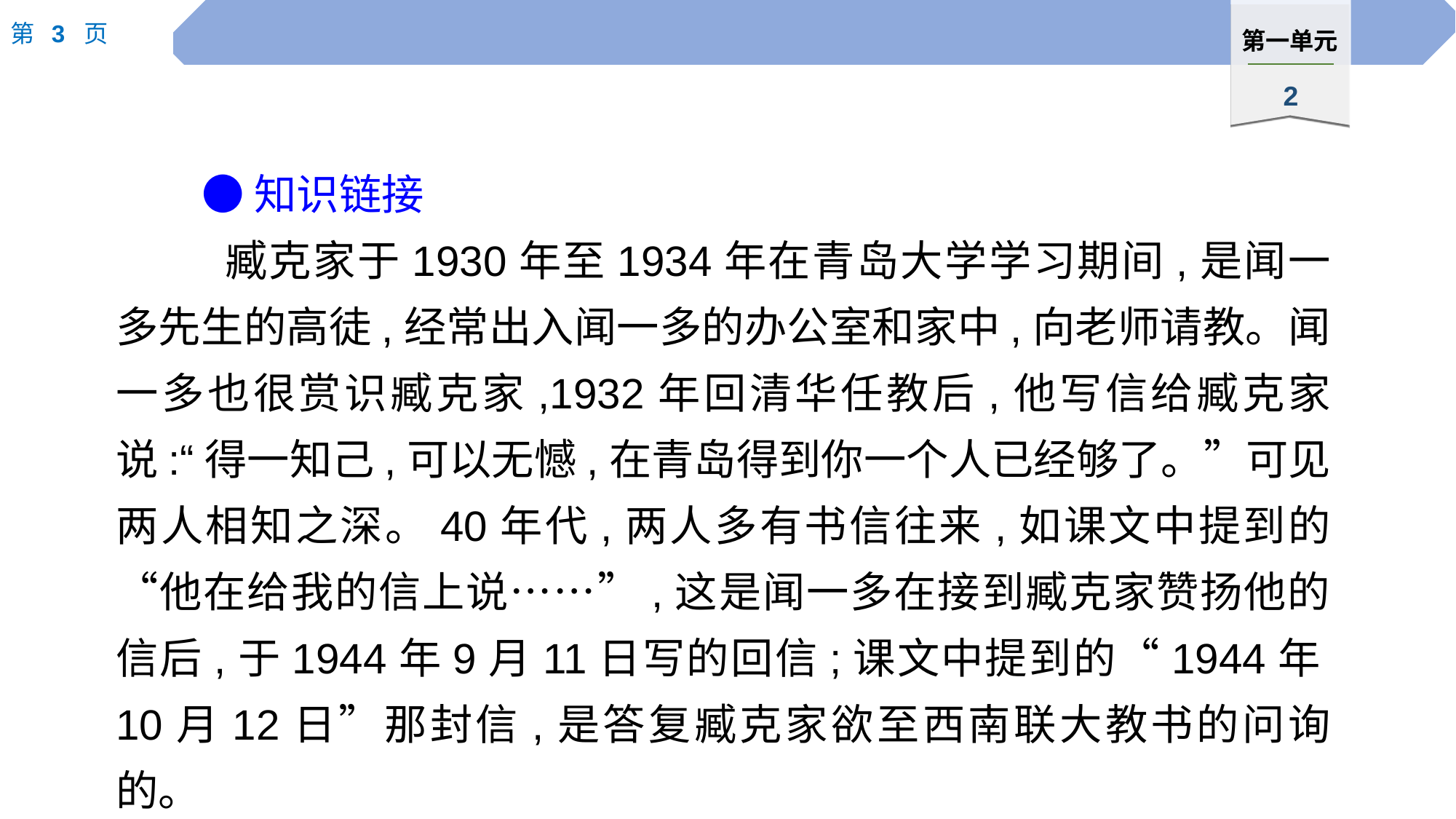

●知识链接
 臧克家于1930年至1934年在青岛大学学习期间,是闻一多先生的高徒,经常出入闻一多的办公室和家中,向老师请教。闻一多也很赏识臧克家,1932年回清华任教后,他写信给臧克家说:“得一知己,可以无憾,在青岛得到你一个人已经够了。”可见两人相知之深。40年代,两人多有书信往来,如课文中提到的“他在给我的信上说……”,这是闻一多在接到臧克家赞扬他的信后,于1944年9月11日写的回信;课文中提到的“1944年10月12日”那封信,是答复臧克家欲至西南联大教书的问询的。